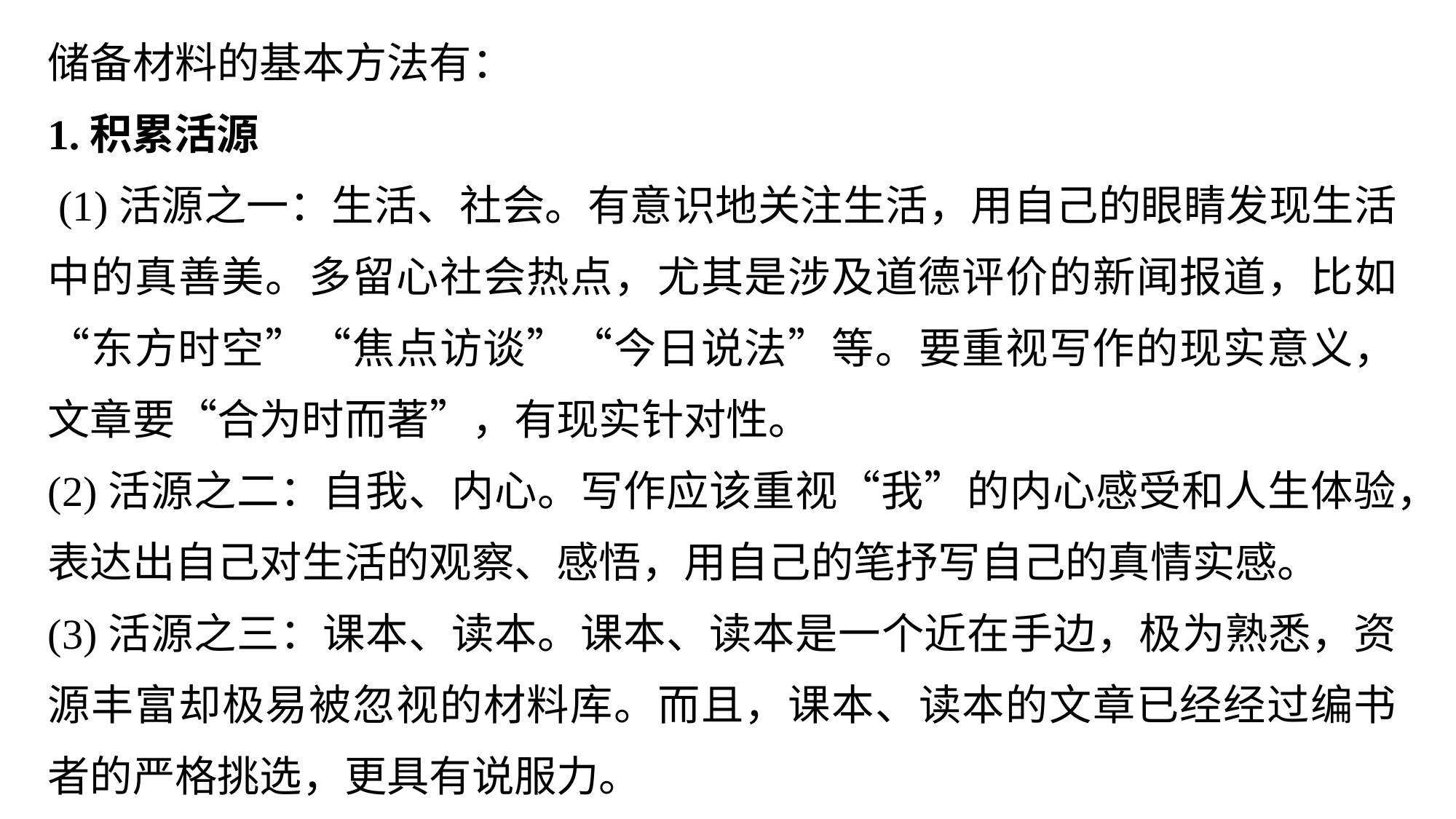

储备材料的基本方法有：
1.积累活源
 (1)活源之一：生活、社会。有意识地关注生活，用自己的眼睛发现生活中的真善美。多留心社会热点，尤其是涉及道德评价的新闻报道，比如“东方时空”“焦点访谈”“今日说法”等。要重视写作的现实意义，文章要“合为时而著”，有现实针对性。
(2)活源之二：自我、内心。写作应该重视“我”的内心感受和人生体验，表达出自己对生活的观察、感悟，用自己的笔抒写自己的真情实感。
(3)活源之三：课本、读本。课本、读本是一个近在手边，极为熟悉，资源丰富却极易被忽视的材料库。而且，课本、读本的文章已经经过编书者的严格挑选，更具有说服力。